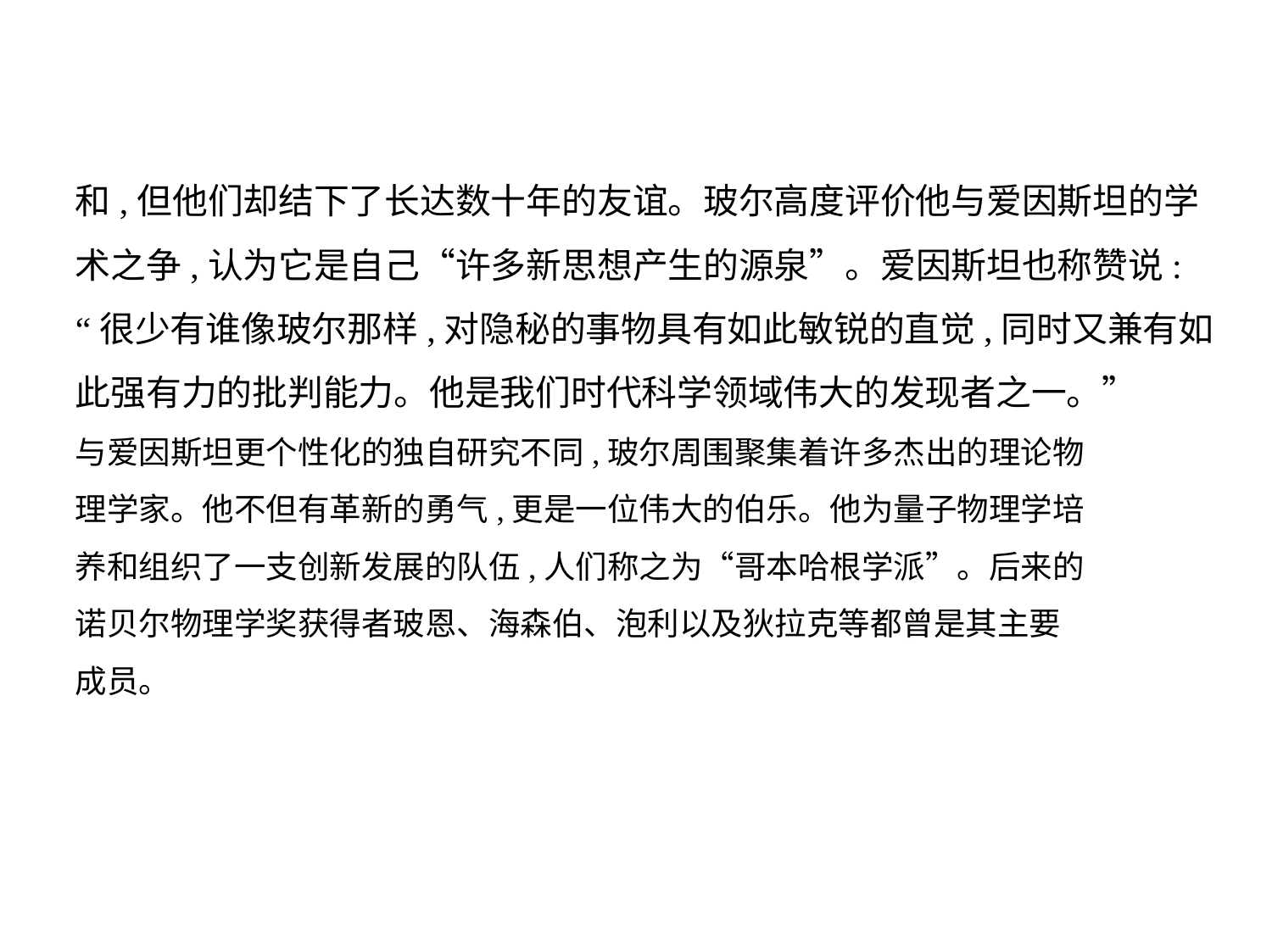

和,但他们却结下了长达数十年的友谊。玻尔高度评价他与爱因斯坦的学
术之争,认为它是自己“许多新思想产生的源泉”。爱因斯坦也称赞说:
“很少有谁像玻尔那样,对隐秘的事物具有如此敏锐的直觉,同时又兼有如
此强有力的批判能力。他是我们时代科学领域伟大的发现者之一。”
与爱因斯坦更个性化的独自研究不同,玻尔周围聚集着许多杰出的理论物
理学家。他不但有革新的勇气,更是一位伟大的伯乐。他为量子物理学培
养和组织了一支创新发展的队伍,人们称之为“哥本哈根学派”。后来的
诺贝尔物理学奖获得者玻恩、海森伯、泡利以及狄拉克等都曾是其主要
成员。